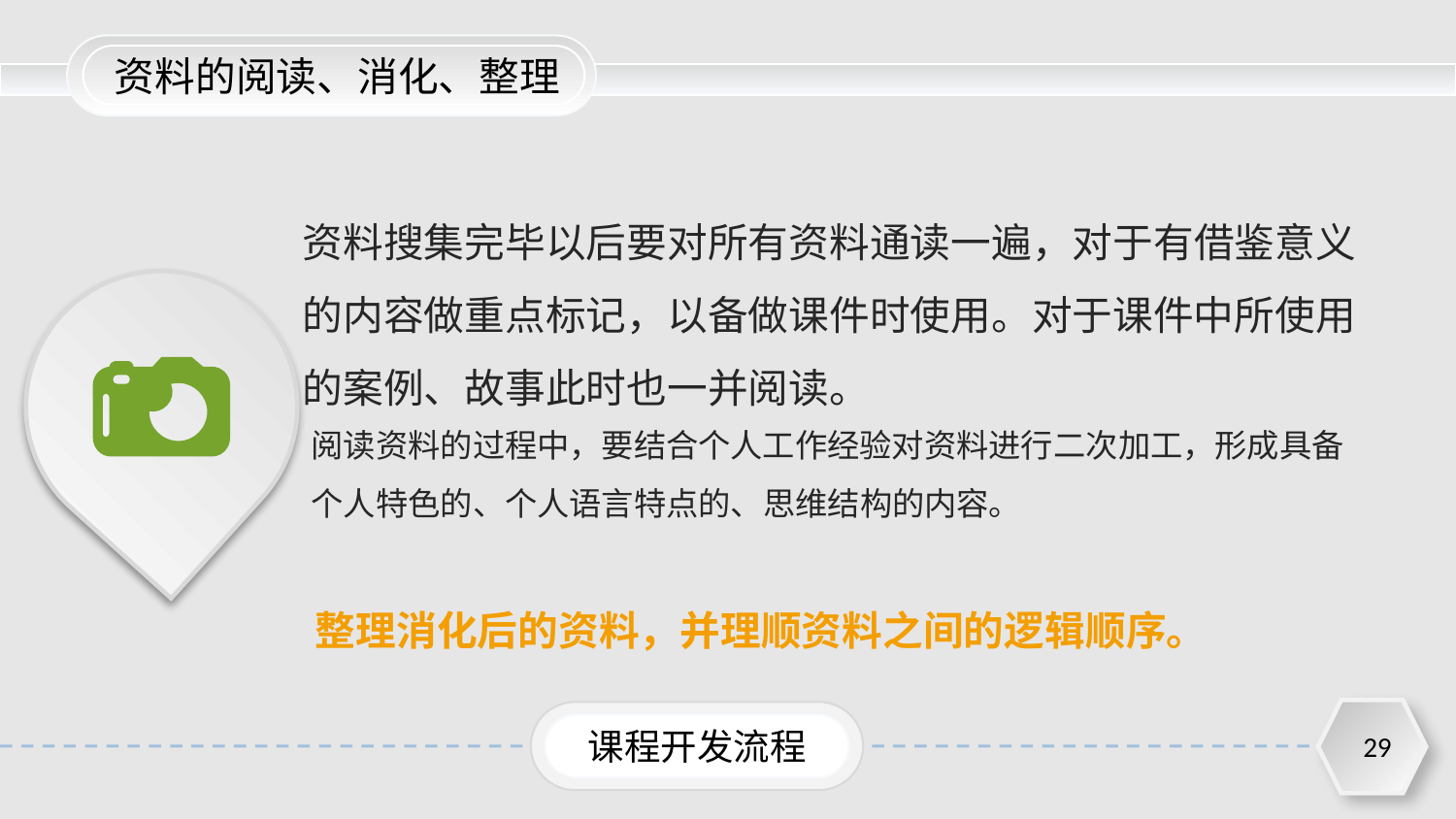

资料的阅读、消化、整理
资料搜集完毕以后要对所有资料通读一遍，对于有借鉴意义的内容做重点标记，以备做课件时使用。对于课件中所使用的案例、故事此时也一并阅读。

阅读资料的过程中，要结合个人工作经验对资料进行二次加工，形成具备个人特色的、个人语言特点的、思维结构的内容。
整理消化后的资料，并理顺资料之间的逻辑顺序。
课程开发流程